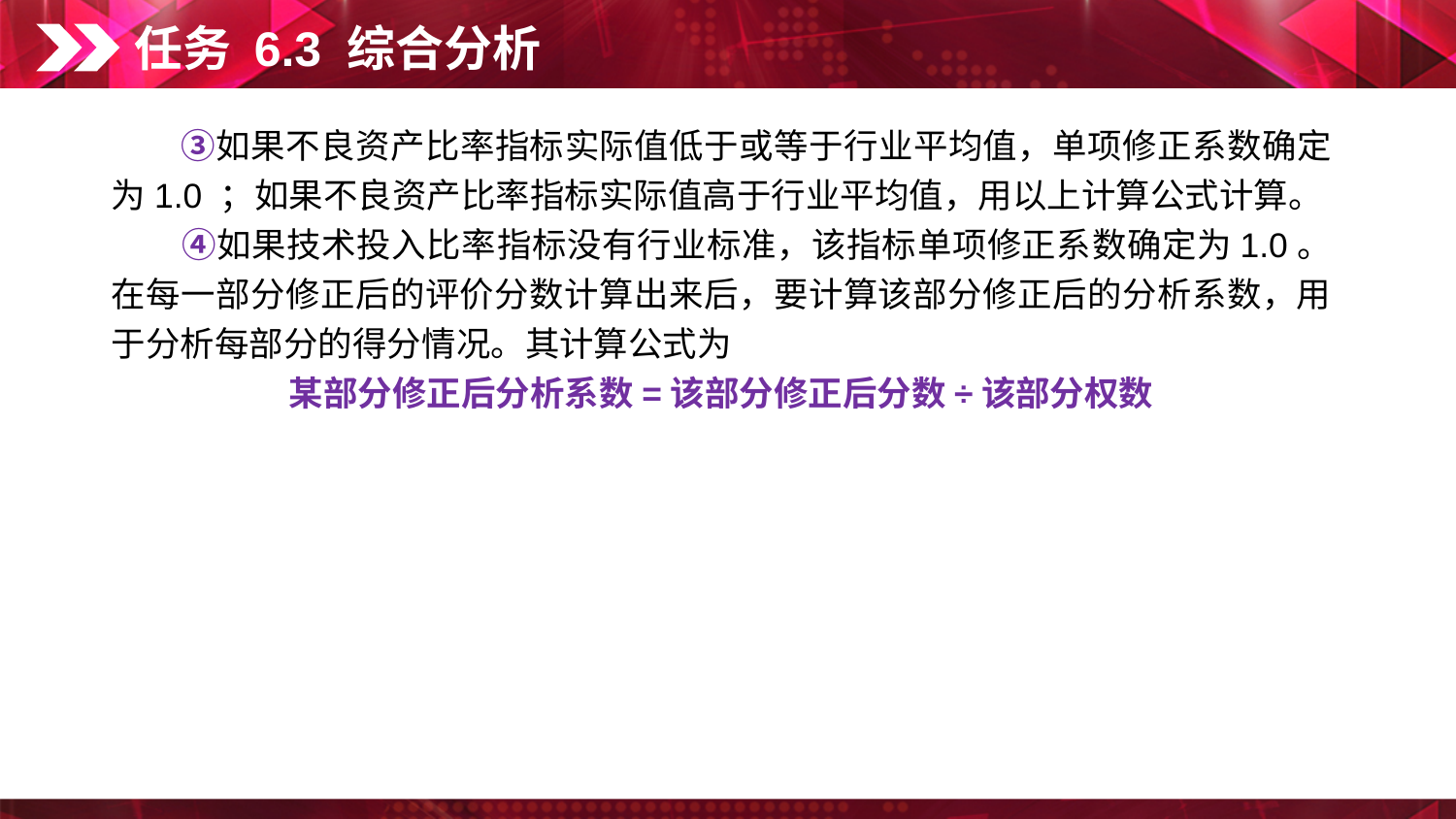

任务 6.3 综合分析

　　③如果不良资产比率指标实际值低于或等于行业平均值，单项修正系数确定为1.0 ；如果不良资产比率指标实际值高于行业平均值，用以上计算公式计算。
　　④如果技术投入比率指标没有行业标准，该指标单项修正系数确定为1.0。在每一部分修正后的评价分数计算出来后，要计算该部分修正后的分析系数，用于分析每部分的得分情况。其计算公式为
某部分修正后分析系数=该部分修正后分数÷该部分权数